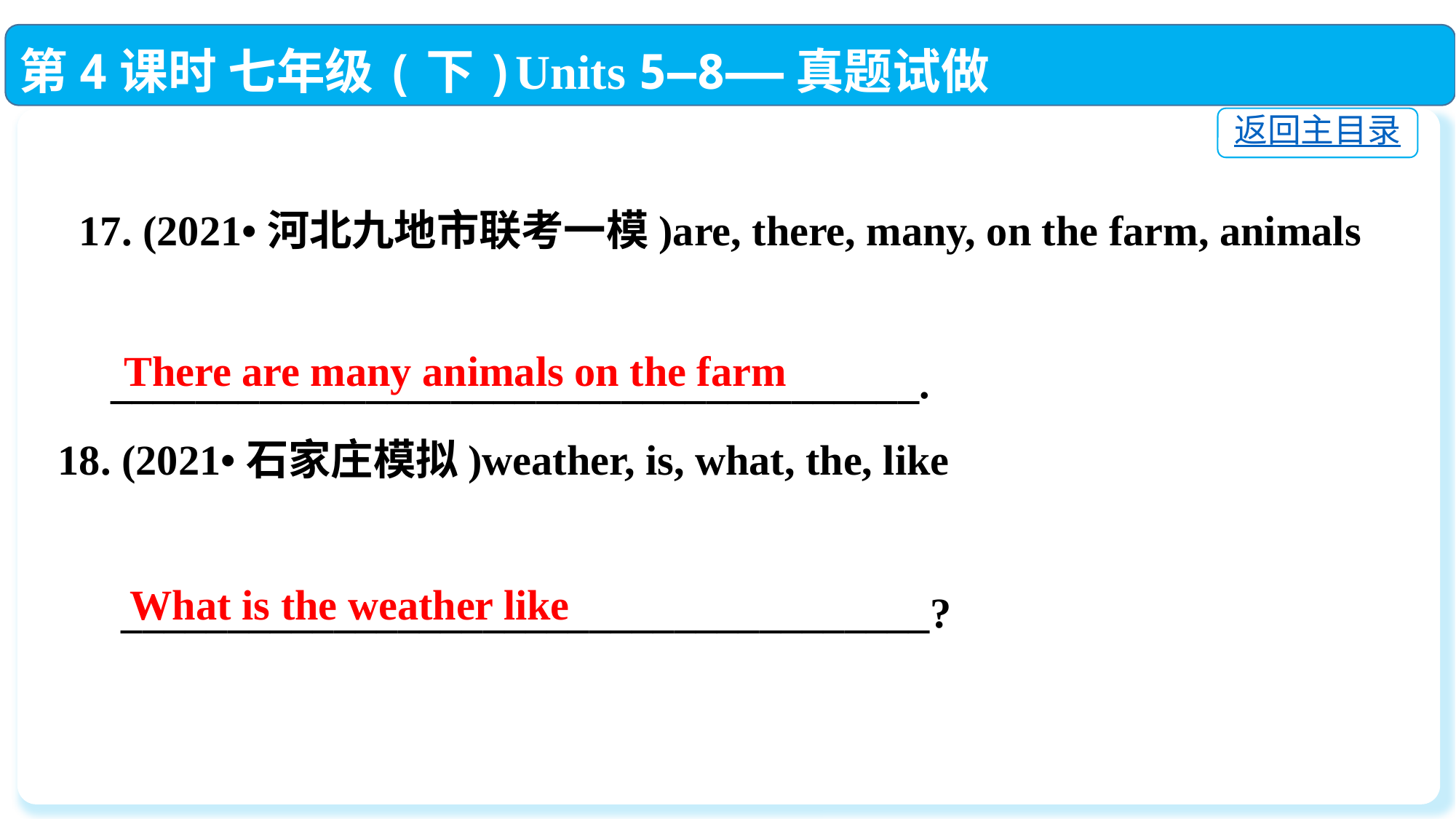

第4课时 七年级(下)Units 5—8——真题试做
返回主目录

  17. (2021•河北九地市联考一模)are, there, many, on the farm, animals

     ______________________________________.
18. (2021•石家庄模拟)weather, is, what, the, like

      ______________________________________?

There are many animals on the farm
 What is the weather like